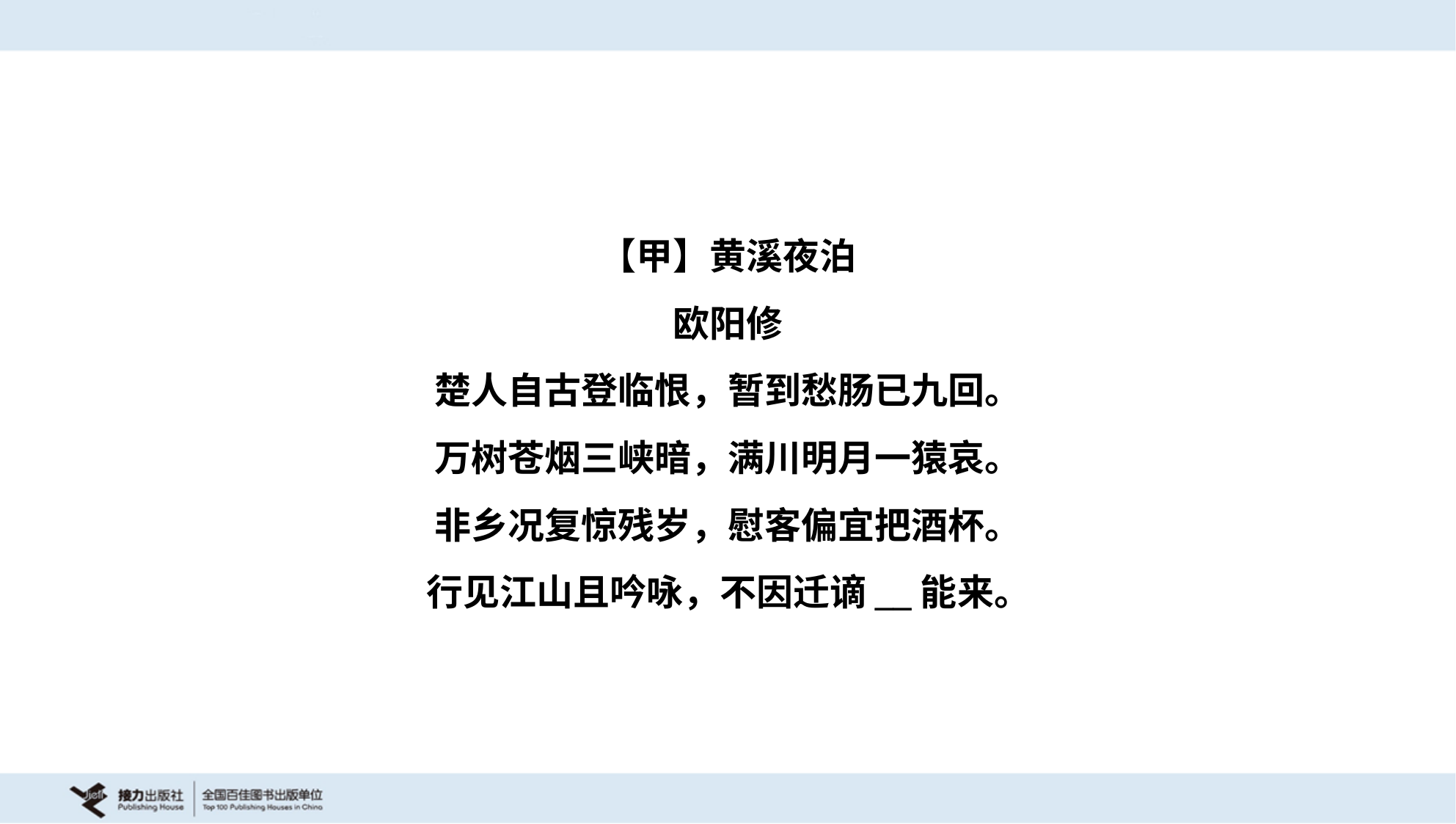

【甲】黄溪夜泊
欧阳修
楚人自古登临恨，暂到愁肠已九回。
万树苍烟三峡暗，满川明月一猿哀。
非乡况复惊残岁，慰客偏宜把酒杯。
行见江山且吟咏，不因迁谪__能来。